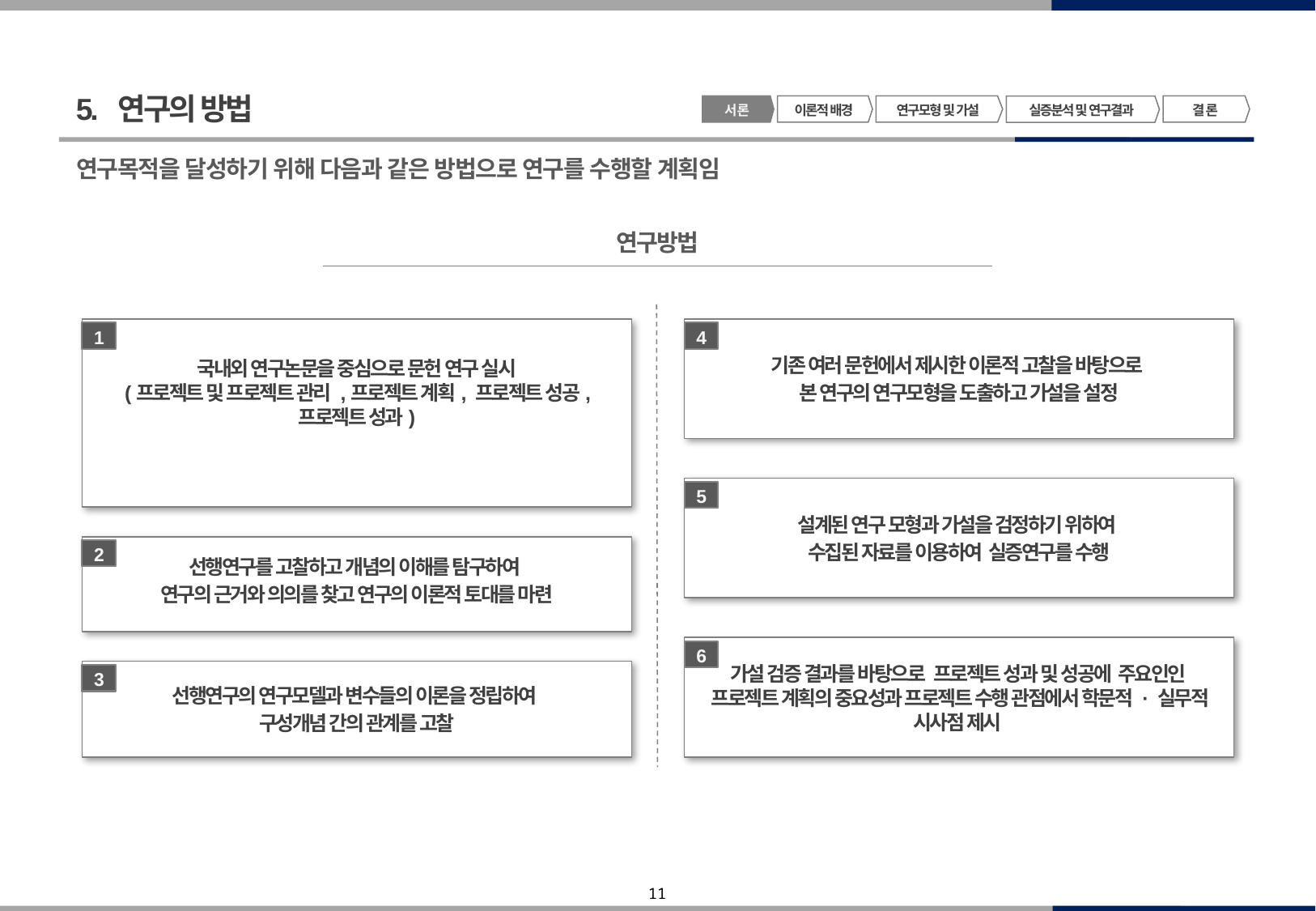

5.  연구의 방법
서  론
이론적 배경
연구모형 및 가설
결 론
실증분석 및 연구결과
연구목적을 달성하기 위해 다음과 같은 방법으로 연구를 수행할 계획임
연구방법
국내외 연구논문을 중심으로 문헌 연구 실시
(프로젝트 및 프로젝트 관리 ,프로젝트 계획, 프로젝트 성공, 프로젝트 성과)

1
기존 여러 문헌에서 제시한 이론적 고찰을 바탕으로
본 연구의 연구모형을 도출하고 가설을 설정
4
설계된 연구 모형과 가설을 검정하기 위하여
수집된 자료를 이용하여  실증연구를 수행
5
선행연구를 고찰하고 개념의 이해를 탐구하여
연구의 근거와 의의를 찾고 연구의 이론적 토대를 마련

2
가설 검증 결과를 바탕으로  프로젝트 성과 및 성공에  주요인인  프로젝트 계획의 중요성과 프로젝트 수행 관점에서 학문적 · 실무적 시사점 제시
6
선행연구의 연구모델과 변수들의 이론을 정립하여
구성개념 간의 관계를 고찰
3